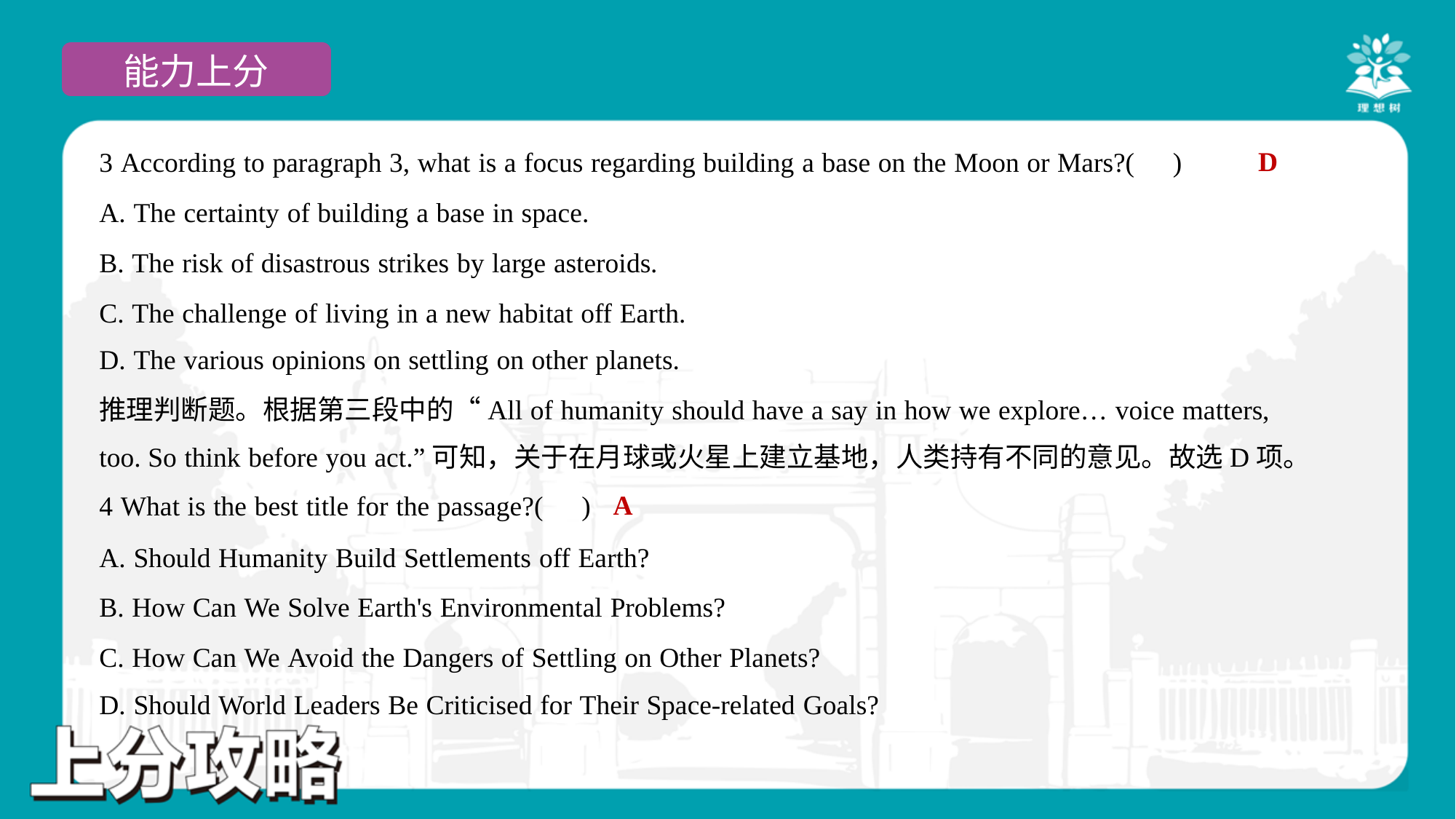

D
3 According to paragraph 3, what is a focus regarding building a base on the Moon or Mars?(     )
A. The certainty of building a base in space.
B. The risk of disastrous strikes by large asteroids.
C. The challenge of living in a new habitat off Earth.
D. The various opinions on settling on other planets.
推理判断题。根据第三段中的“All of humanity should have a say in how we explore… voice matters,
too. So think before you act.”可知，关于在月球或火星上建立基地，人类持有不同的意见。故选D项。
A
4 What is the best title for the passage?(     )
A. Should Humanity Build Settlements off Earth?
B. How Can We Solve Earth's Environmental Problems?
C. How Can We Avoid the Dangers of Settling on Other Planets?
D. Should World Leaders Be Criticised for Their Space-related Goals?